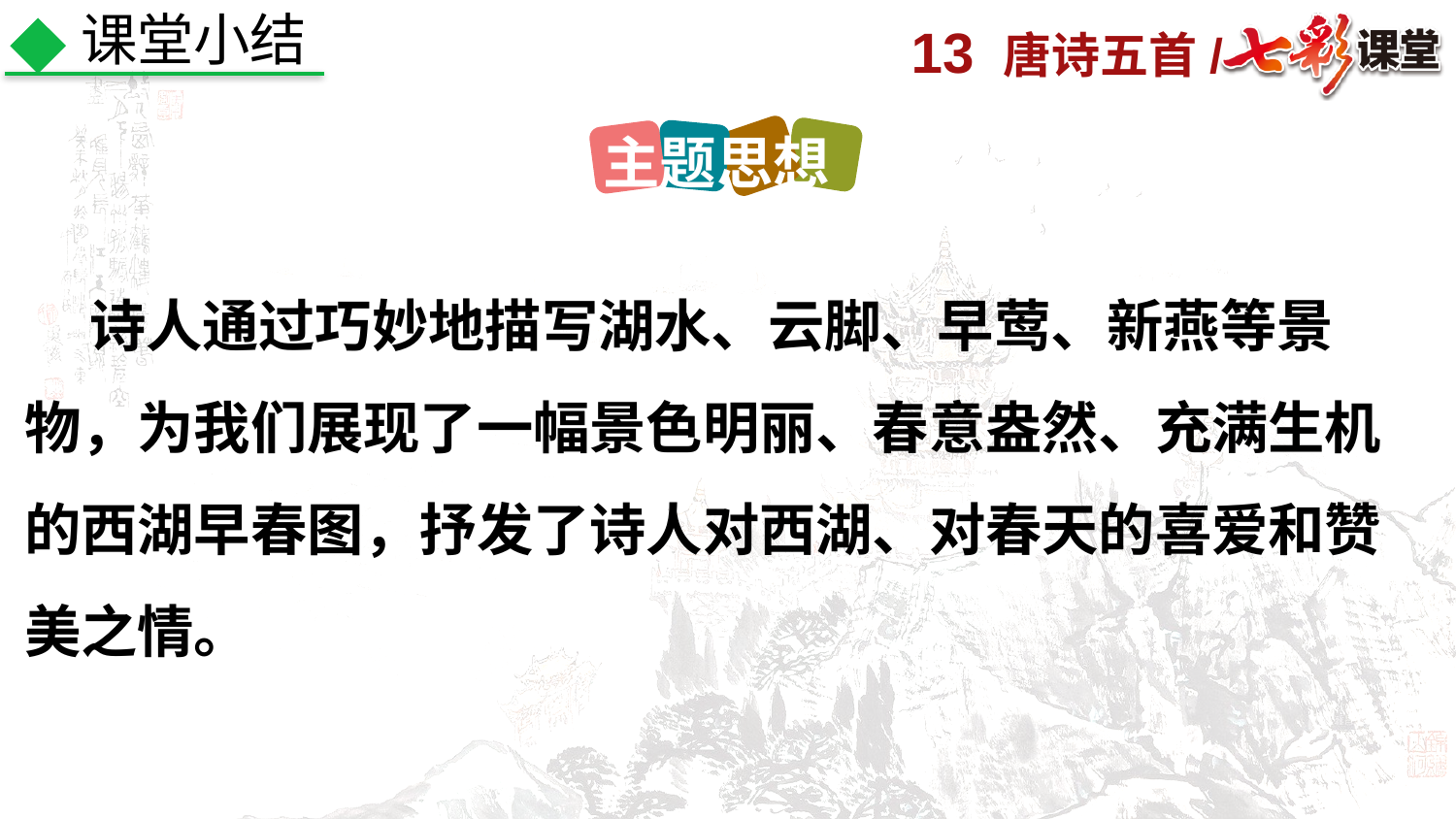

课堂小结

主题思想

    诗人通过巧妙地描写湖水、云脚、早莺、新燕等景物，为我们展现了一幅景色明丽、春意盎然、充满生机的西湖早春图，抒发了诗人对西湖、对春天的喜爱和赞美之情。